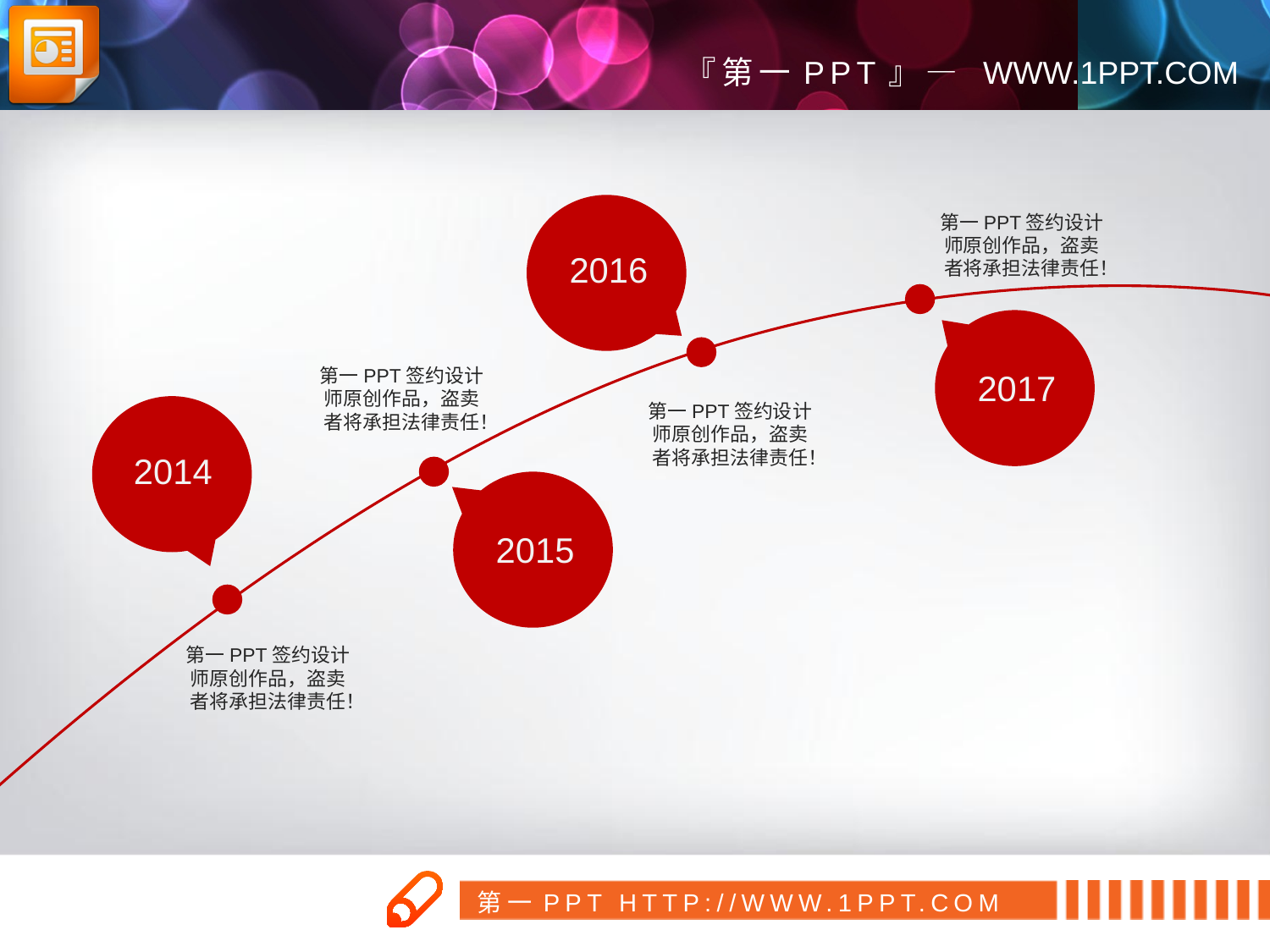

2016
第一PPT签约设计师原创作品，盗卖者将承担法律责任！

2017

第一PPT签约设计师原创作品，盗卖者将承担法律责任！
第一PPT签约设计师原创作品，盗卖者将承担法律责任！

2014

2015

第一PPT签约设计师原创作品，盗卖者将承担法律责任！